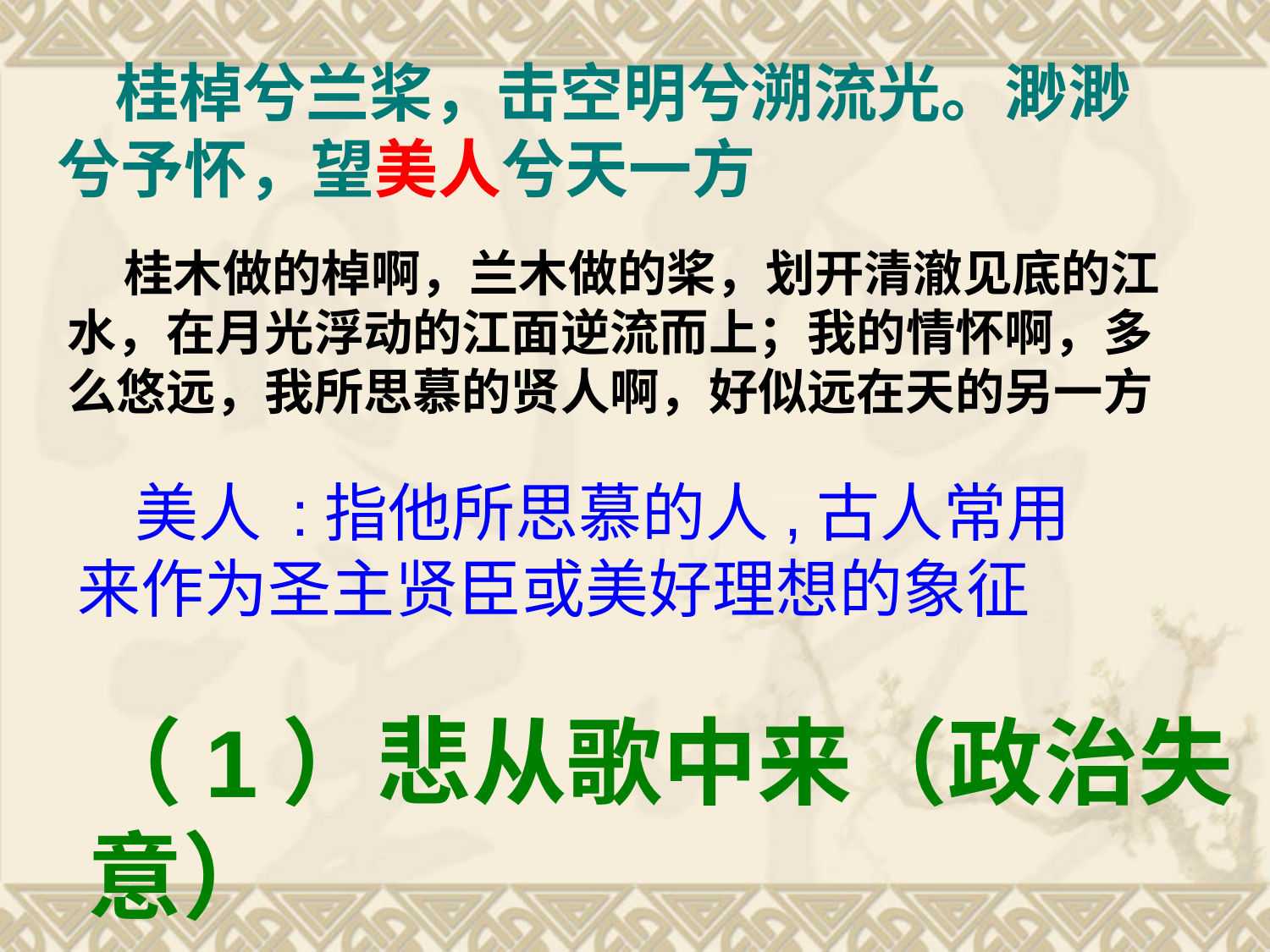

桂棹兮兰桨，击空明兮溯流光。渺渺兮予怀，望美人兮天一方
    桂木做的棹啊，兰木做的桨，划开清澈见底的江水，在月光浮动的江面逆流而上；我的情怀啊，多么悠远，我所思慕的贤人啊，好似远在天的另一方
   美人 :指他所思慕的人,古人常用来作为圣主贤臣或美好理想的象征
（1）悲从歌中来（政治失意）